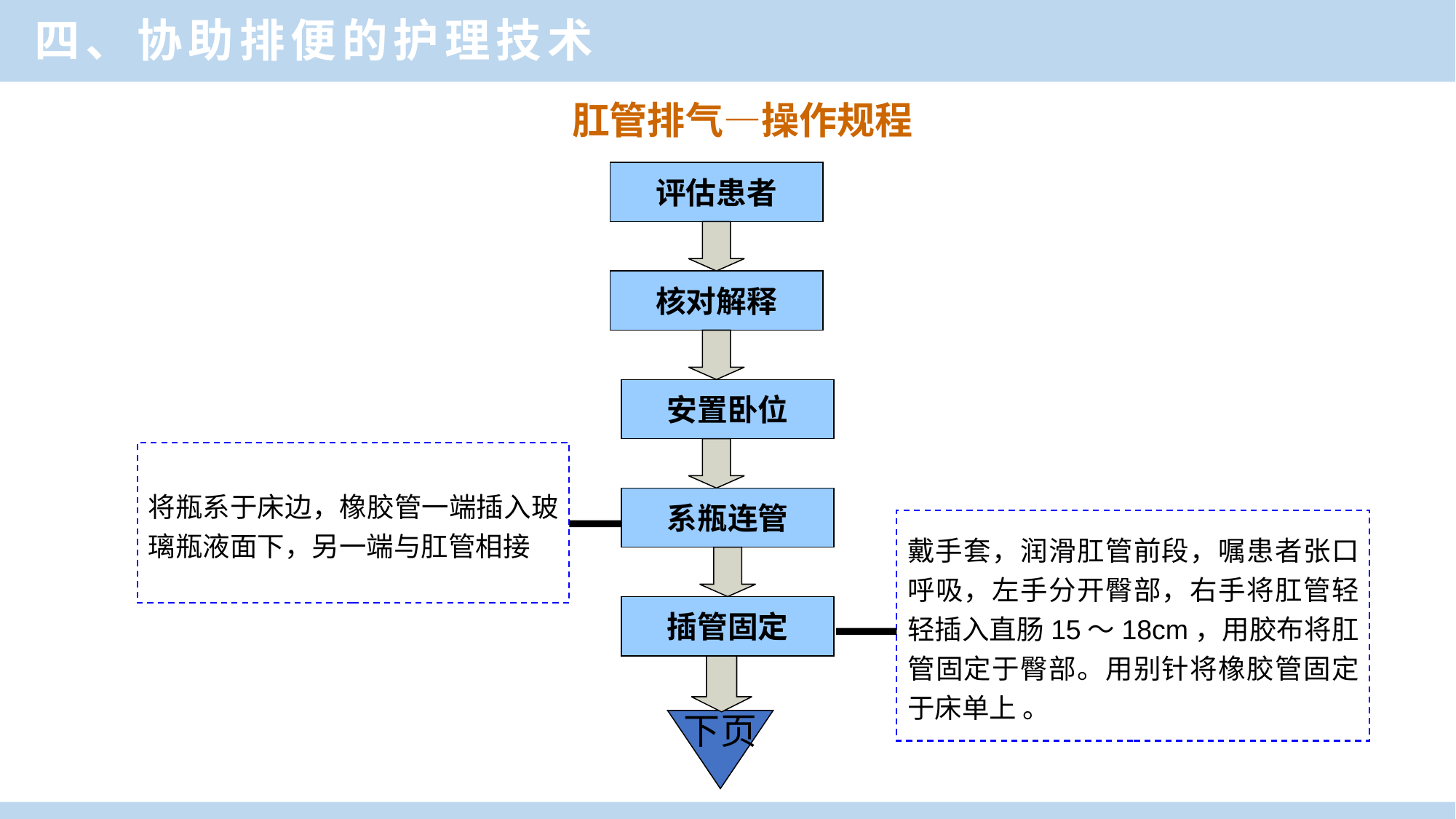

四、协助排便的护理技术
肛管排气—操作规程
评估患者

核对解释

安置卧位

系瓶连管

插管固定
将瓶系于床边，橡胶管一端插入玻璃瓶液面下，另一端与肛管相接
戴手套，润滑肛管前段，嘱患者张口呼吸，左手分开臀部，右手将肛管轻轻插入直肠15～18cm，用胶布将肛管固定于臀部。用别针将橡胶管固定于床单上 。

下页